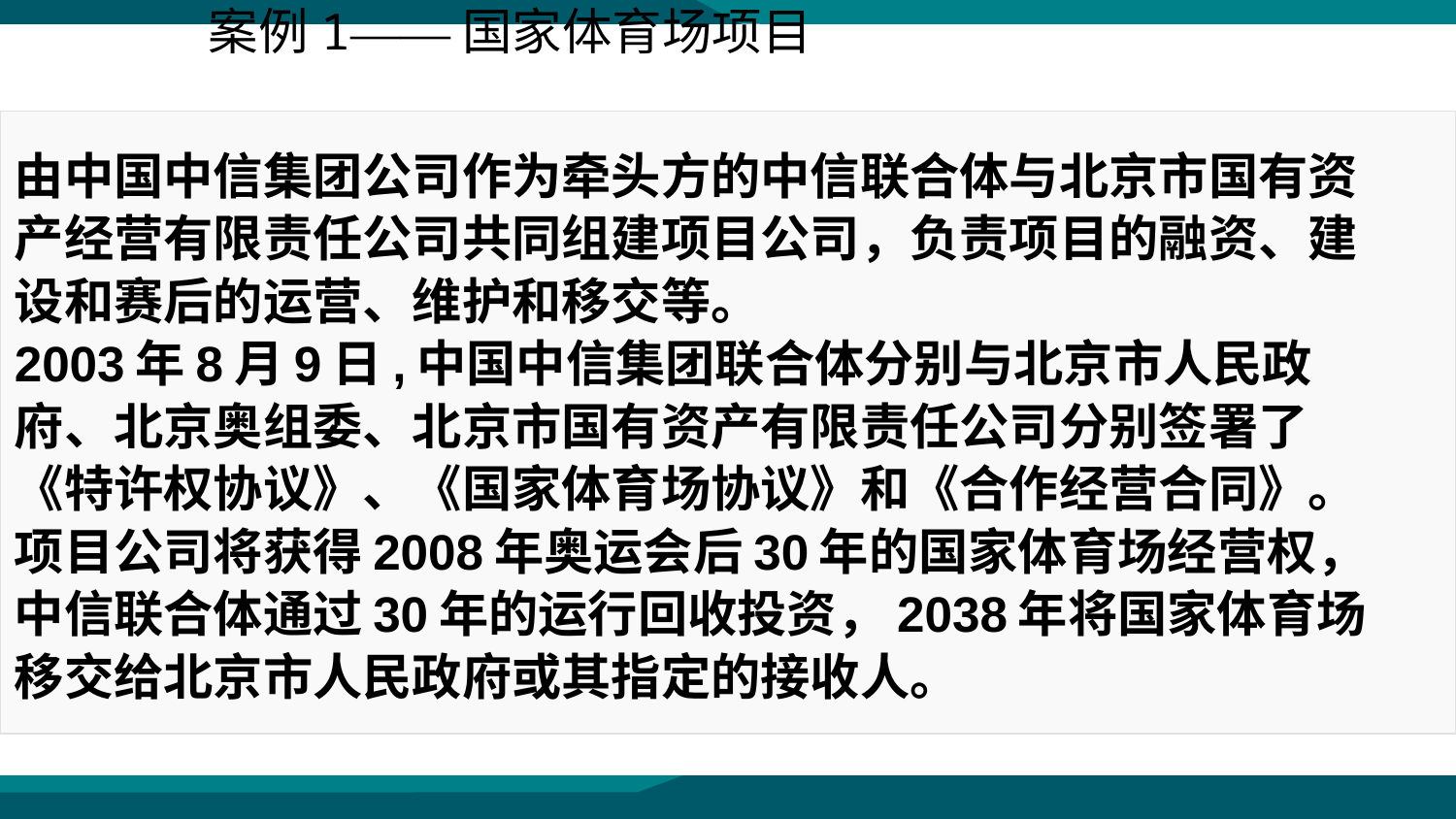

案例1——国家体育场项目
由中国中信集团公司作为牵头方的中信联合体与北京市国有资产经营有限责任公司共同组建项目公司，负责项目的融资、建设和赛后的运营、维护和移交等。
2003年8月9日,中国中信集团联合体分别与北京市人民政府、北京奥组委、北京市国有资产有限责任公司分别签署了《特许权协议》、《国家体育场协议》和《合作经营合同》。
项目公司将获得2008年奥运会后30年的国家体育场经营权，中信联合体通过30年的运行回收投资，2038年将国家体育场移交给北京市人民政府或其指定的接收人。